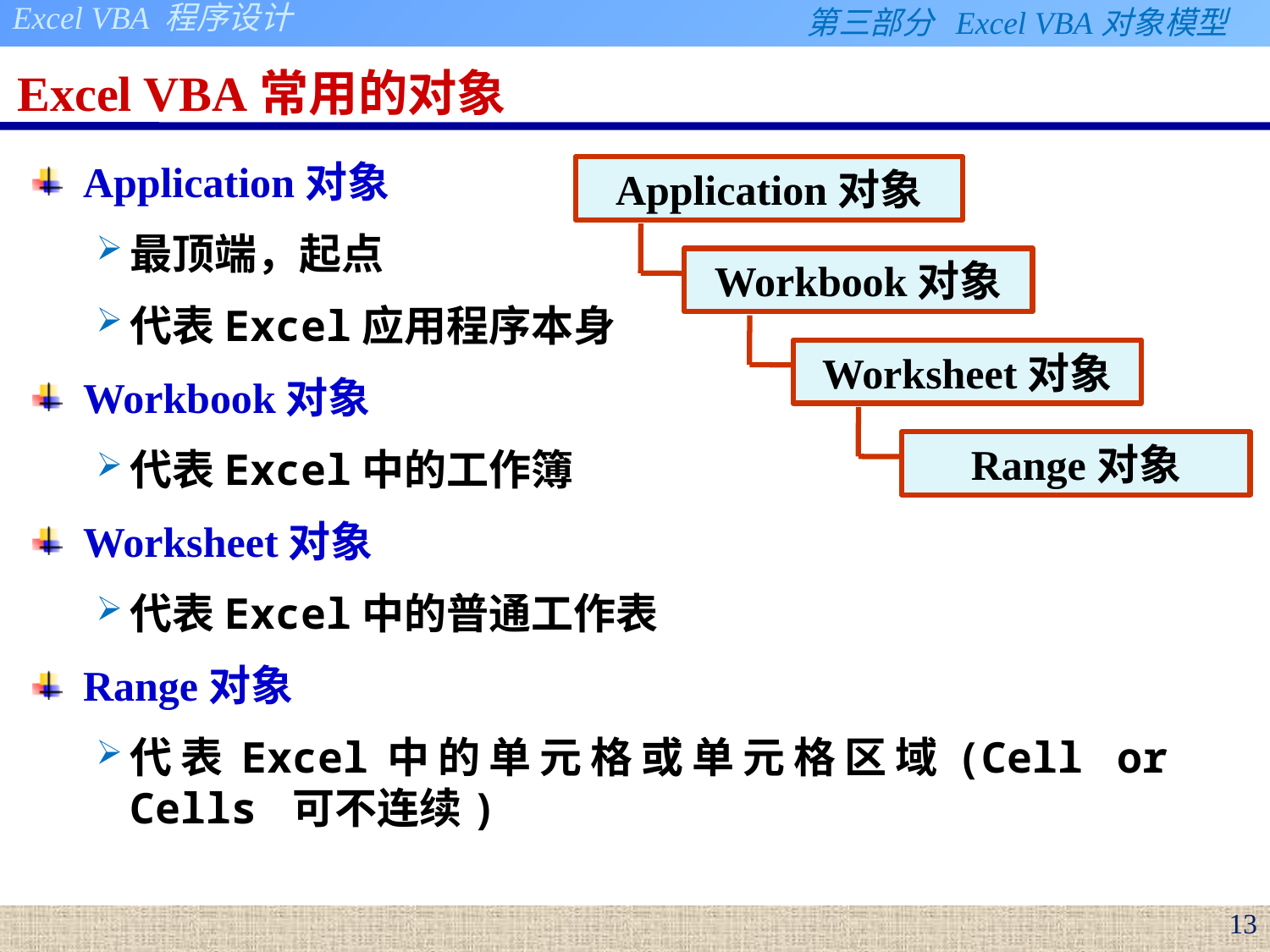

# Excel VBA常用的对象
Application对象
最顶端，起点
代表Excel应用程序本身
Workbook对象
代表Excel中的工作簿
Worksheet对象
代表Excel中的普通工作表
Range对象
代表Excel中的单元格或单元格区域(Cell or Cells 可不连续)

Application对象
Workbook对象
Worksheet对象
Range对象